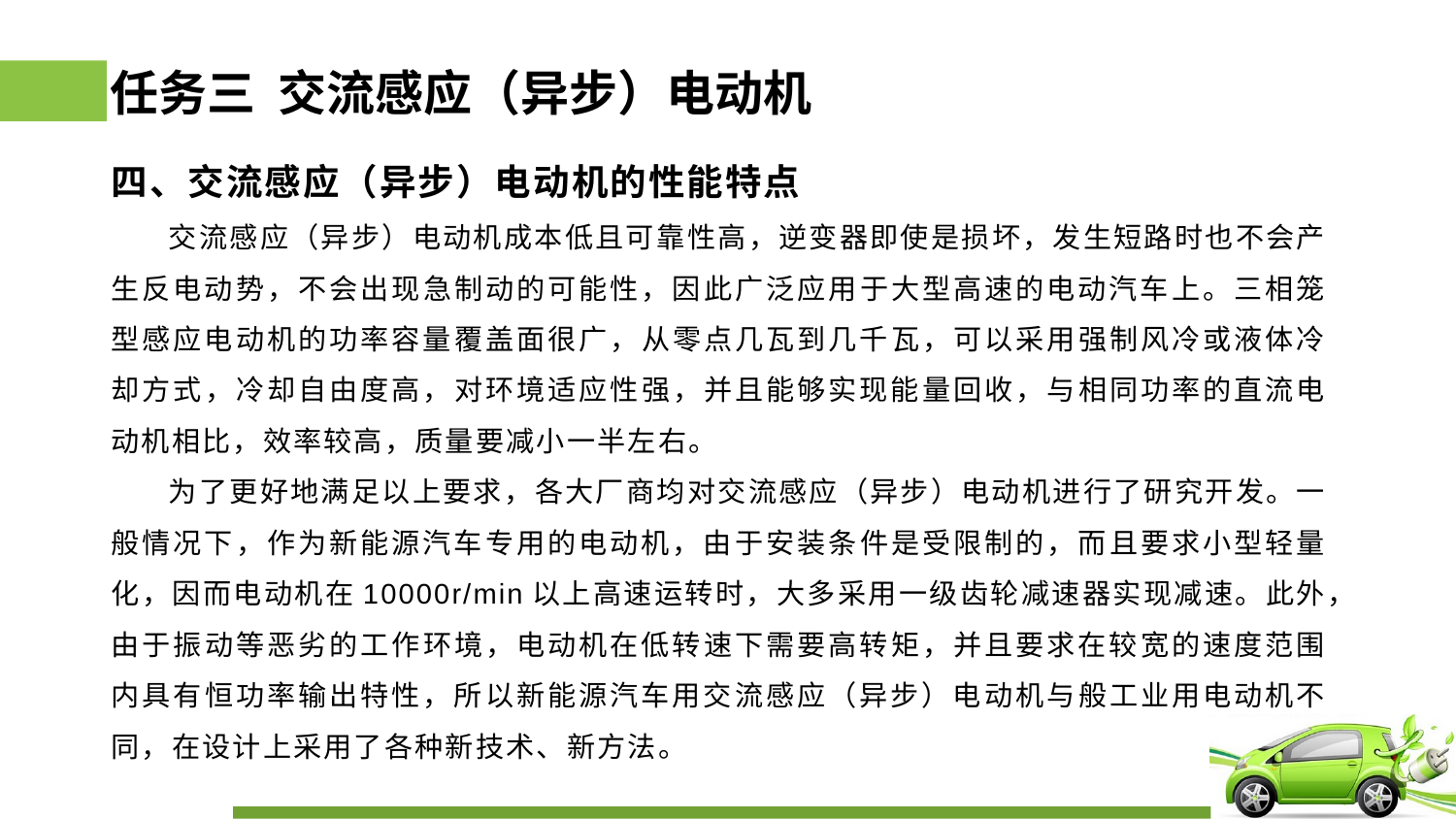

# 任务三  交流感应（异步）电动机
四、交流感应（异步）电动机的性能特点
      交流感应（异步）电动机成本低且可靠性高，逆变器即使是损坏，发生短路时也不会产生反电动势，不会出现急制动的可能性，因此广泛应用于大型高速的电动汽车上。三相笼型感应电动机的功率容量覆盖面很广，从零点几瓦到几千瓦，可以采用强制风冷或液体冷却方式，冷却自由度高，对环境适应性强，并且能够实现能量回收，与相同功率的直流电动机相比，效率较高，质量要减小一半左右。
      为了更好地满足以上要求，各大厂商均对交流感应（异步）电动机进行了研究开发。一般情况下，作为新能源汽车专用的电动机，由于安装条件是受限制的，而且要求小型轻量化，因而电动机在10000r/min以上高速运转时，大多采用一级齿轮减速器实现减速。此外，由于振动等恶劣的工作环境，电动机在低转速下需要高转矩，并且要求在较宽的速度范围内具有恒功率输出特性，所以新能源汽车用交流感应（异步）电动机与般工业用电动机不同，在设计上采用了各种新技术、新方法。